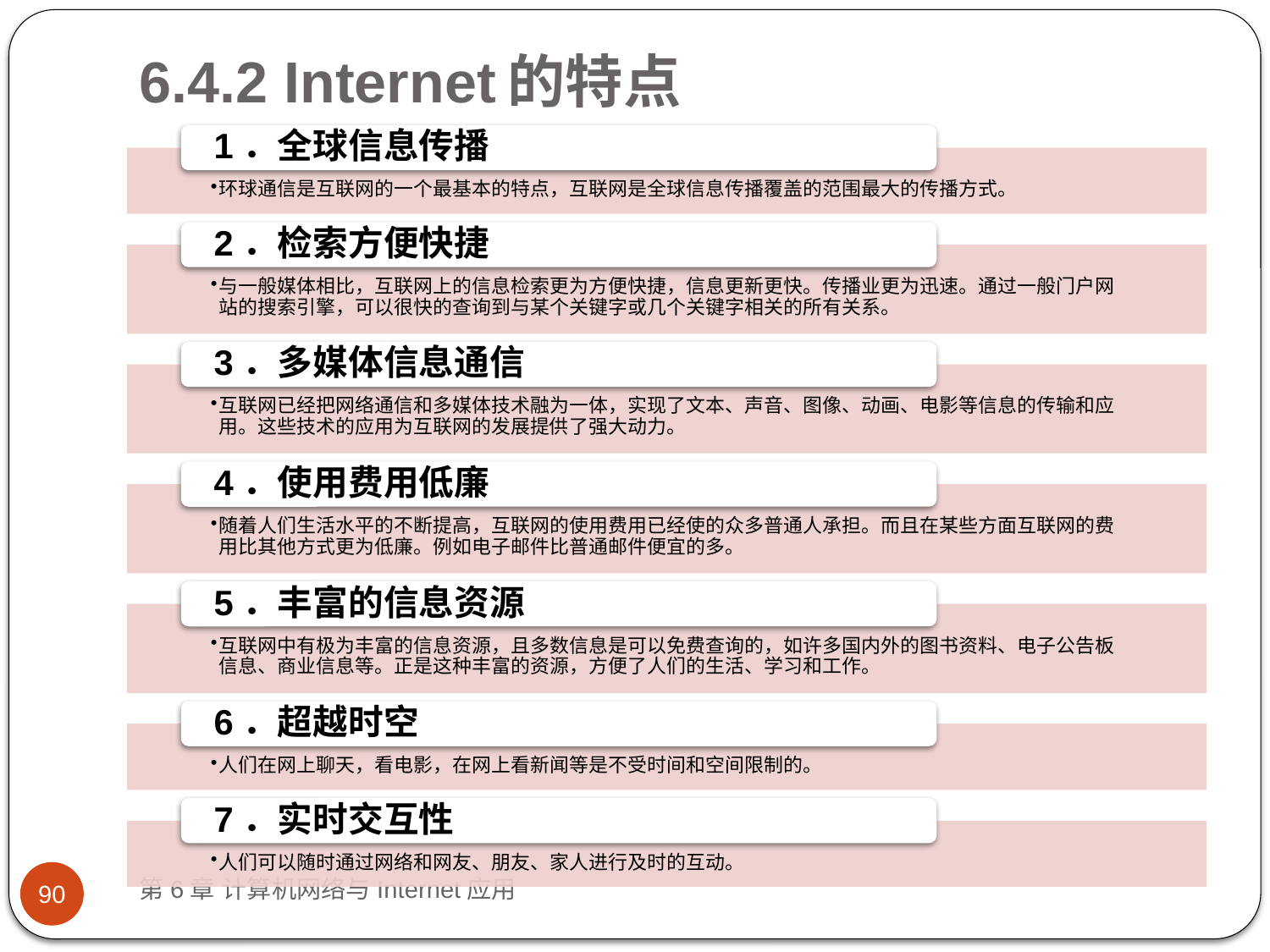

# 6.4.2 Internet的特点
环球通信是互联网的一个最基本的特点，互联网是全球信息传播覆盖的范围最大的传播方式。
1．全球信息传播
与一般媒体相比，互联网上的信息检索更为方便快捷，信息更新更快。传播业更为迅速。通过一般门户网站的搜索引擎，可以很快的查询到与某个关键字或几个关键字相关的所有关系。
2．检索方便快捷
互联网已经把网络通信和多媒体技术融为一体，实现了文本、声音、图像、动画、电影等信息的传输和应用。这些技术的应用为互联网的发展提供了强大动力。
3．多媒体信息通信
随着人们生活水平的不断提高，互联网的使用费用已经使的众多普通人承担。而且在某些方面互联网的费用比其他方式更为低廉。例如电子邮件比普通邮件便宜的多。
4．使用费用低廉
互联网中有极为丰富的信息资源，且多数信息是可以免费查询的，如许多国内外的图书资料、电子公告板信息、商业信息等。正是这种丰富的资源，方便了人们的生活、学习和工作。
5．丰富的信息资源
人们在网上聊天，看电影，在网上看新闻等是不受时间和空间限制的。
6．超越时空
人们可以随时通过网络和网友、朋友、家人进行及时的互动。
7．实时交互性
第6章 计算机网络与Internet应用
90